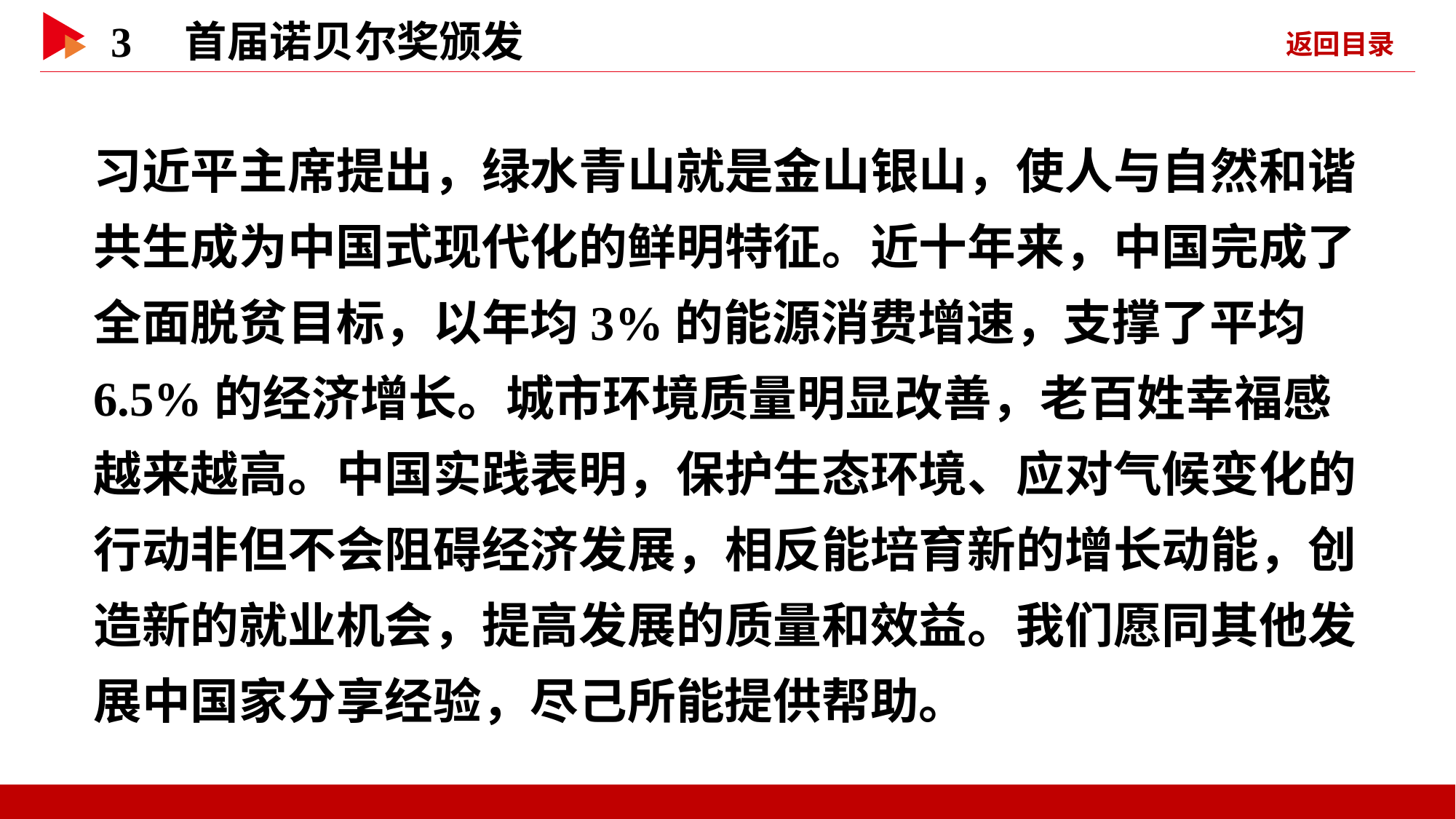

习近平主席提出，绿水青山就是金山银山，使人与自然和谐共生成为中国式现代化的鲜明特征。近十年来，中国完成了全面脱贫目标，以年均3%的能源消费增速，支撑了平均6.5%的经济增长。城市环境质量明显改善，老百姓幸福感越来越高。中国实践表明，保护生态环境、应对气候变化的行动非但不会阻碍经济发展，相反能培育新的增长动能，创造新的就业机会，提高发展的质量和效益。我们愿同其他发展中国家分享经验，尽己所能提供帮助。